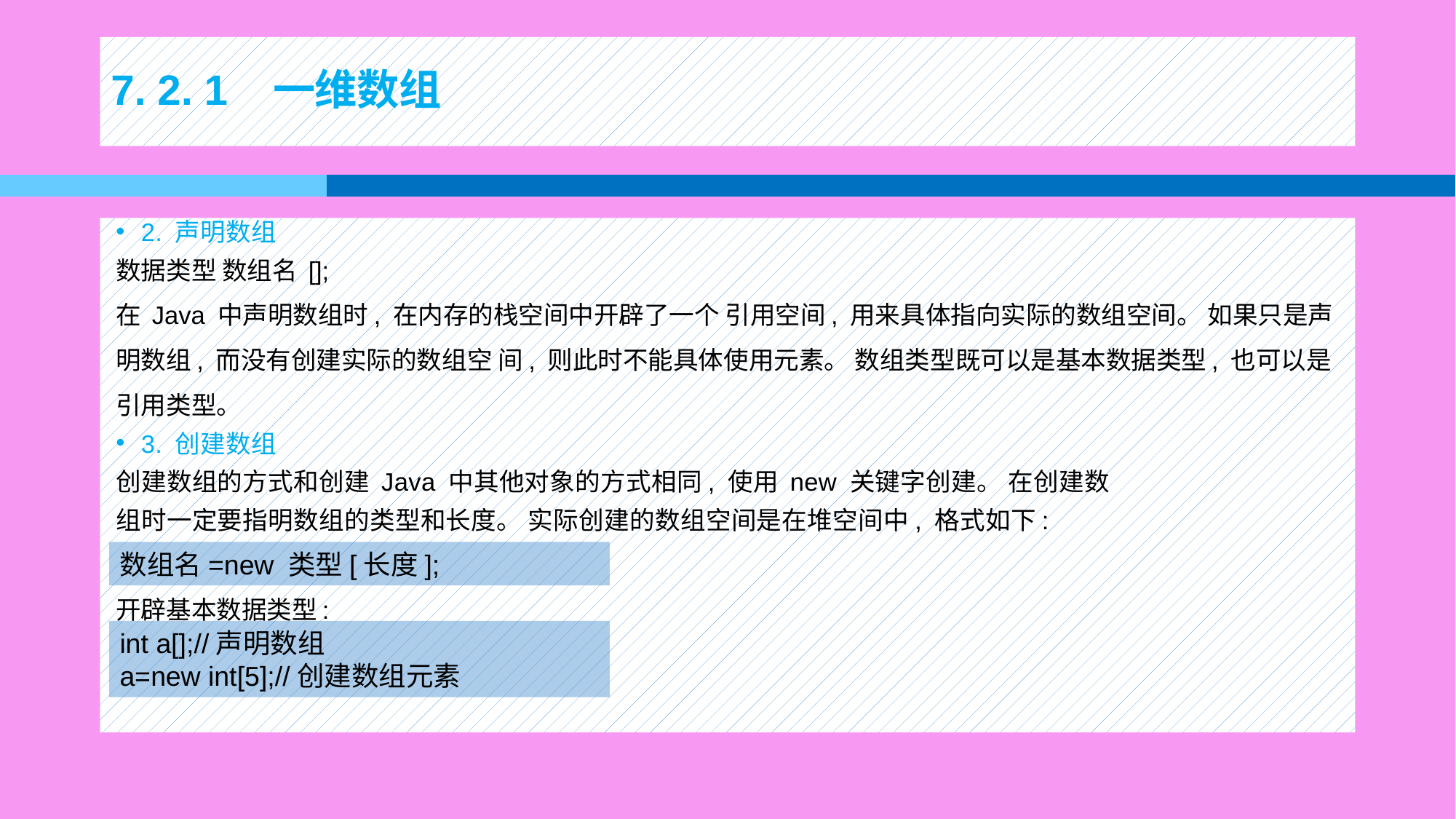

# 7. 2. 1   一维数组
2. 声明数组
数据类型 数组名 [];
在 Java 中声明数组时, 在内存的栈空间中开辟了一个 引用空间, 用来具体指向实际的数组空间。 如果只是声明数组, 而没有创建实际的数组空 间, 则此时不能具体使用元素。 数组类型既可以是基本数据类型, 也可以是引用类型。
3. 创建数组
创建数组的方式和创建 Java 中其他对象的方式相同, 使用 new 关键字创建。 在创建数
组时一定要指明数组的类型和长度。 实际创建的数组空间是在堆空间中, 格式如下:

开辟基本数据类型:

数组名=new 类型[长度];
int a[];//声明数组
a=new int[5];//创建数组元素